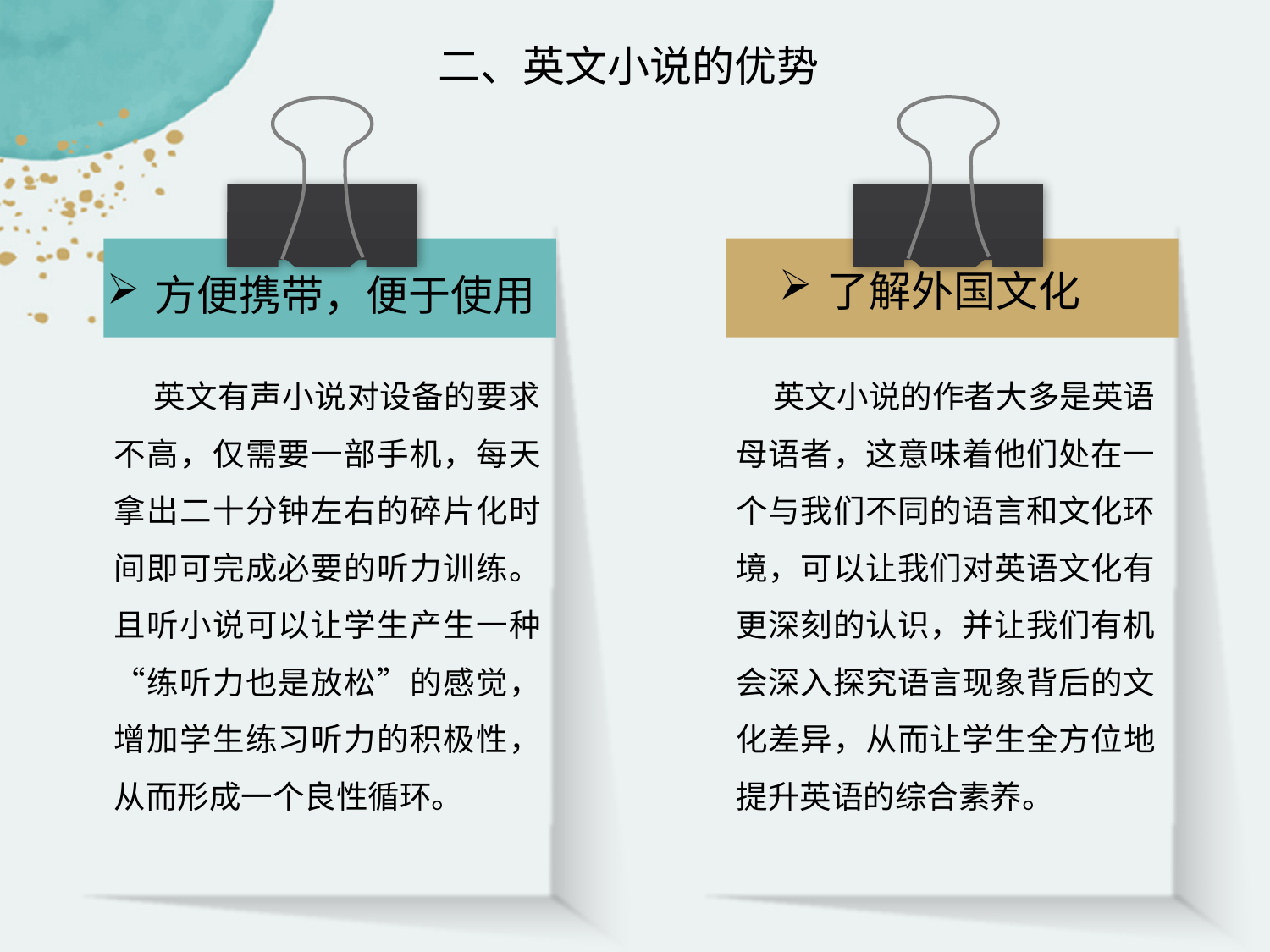

二、英文小说的优势

了解外国文化
方便携带，便于使用
点击添加文本
    英文有声小说对设备的要求不高，仅需要一部手机，每天拿出二十分钟左右的碎片化时间即可完成必要的听力训练。且听小说可以让学生产生一种“练听力也是放松”的感觉，增加学生练习听力的积极性，从而形成一个良性循环。
    英文小说的作者大多是英语母语者，这意味着他们处在一个与我们不同的语言和文化环境，可以让我们对英语文化有更深刻的认识，并让我们有机会深入探究语言现象背后的文化差异，从而让学生全方位地提升英语的综合素养。
点击添加文本
点击添加文本
点击添加文本